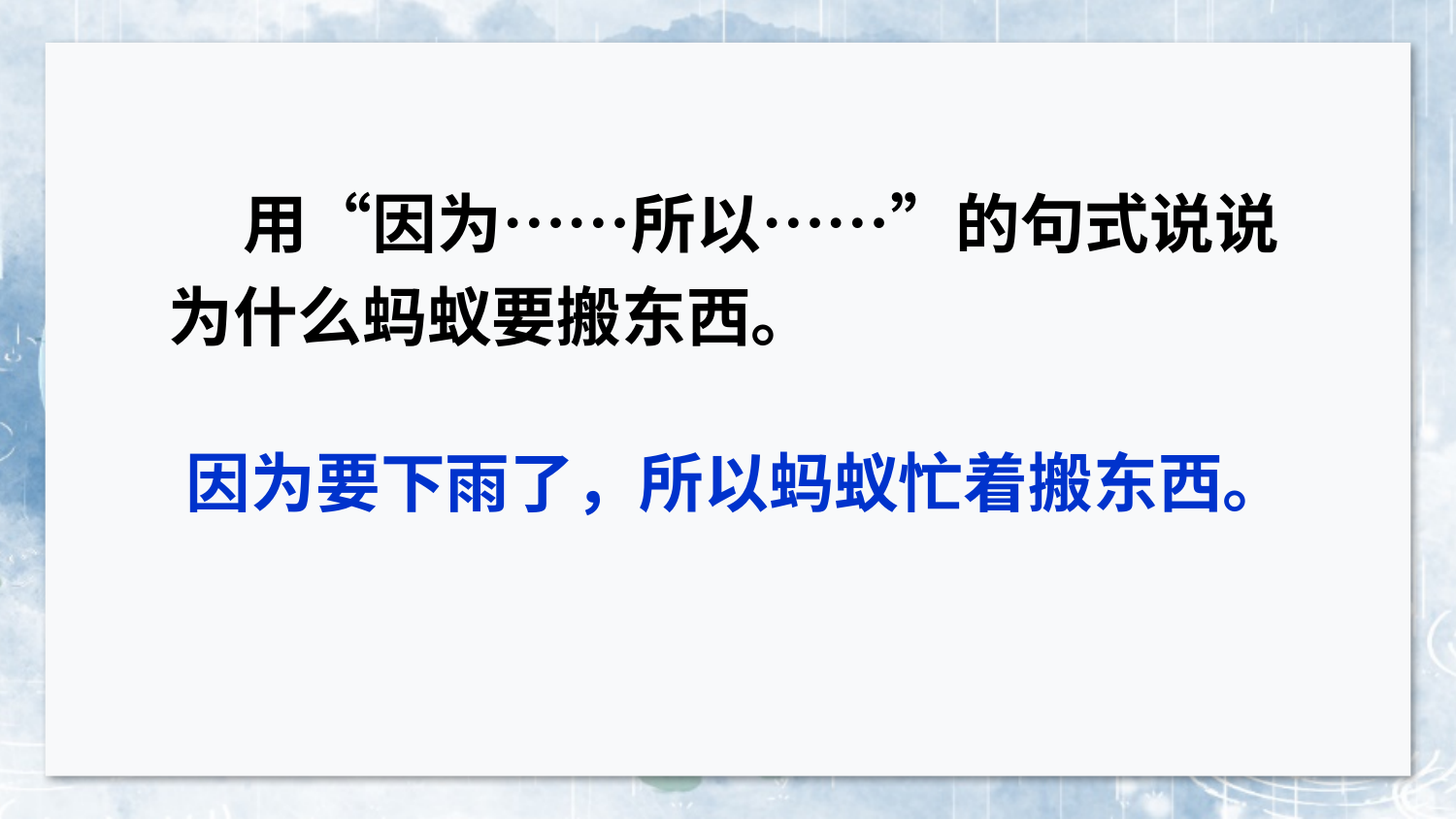

用“因为……所以……”的句式说说为什么蚂蚁要搬东西。
因为要下雨了，所以蚂蚁忙着搬东西。